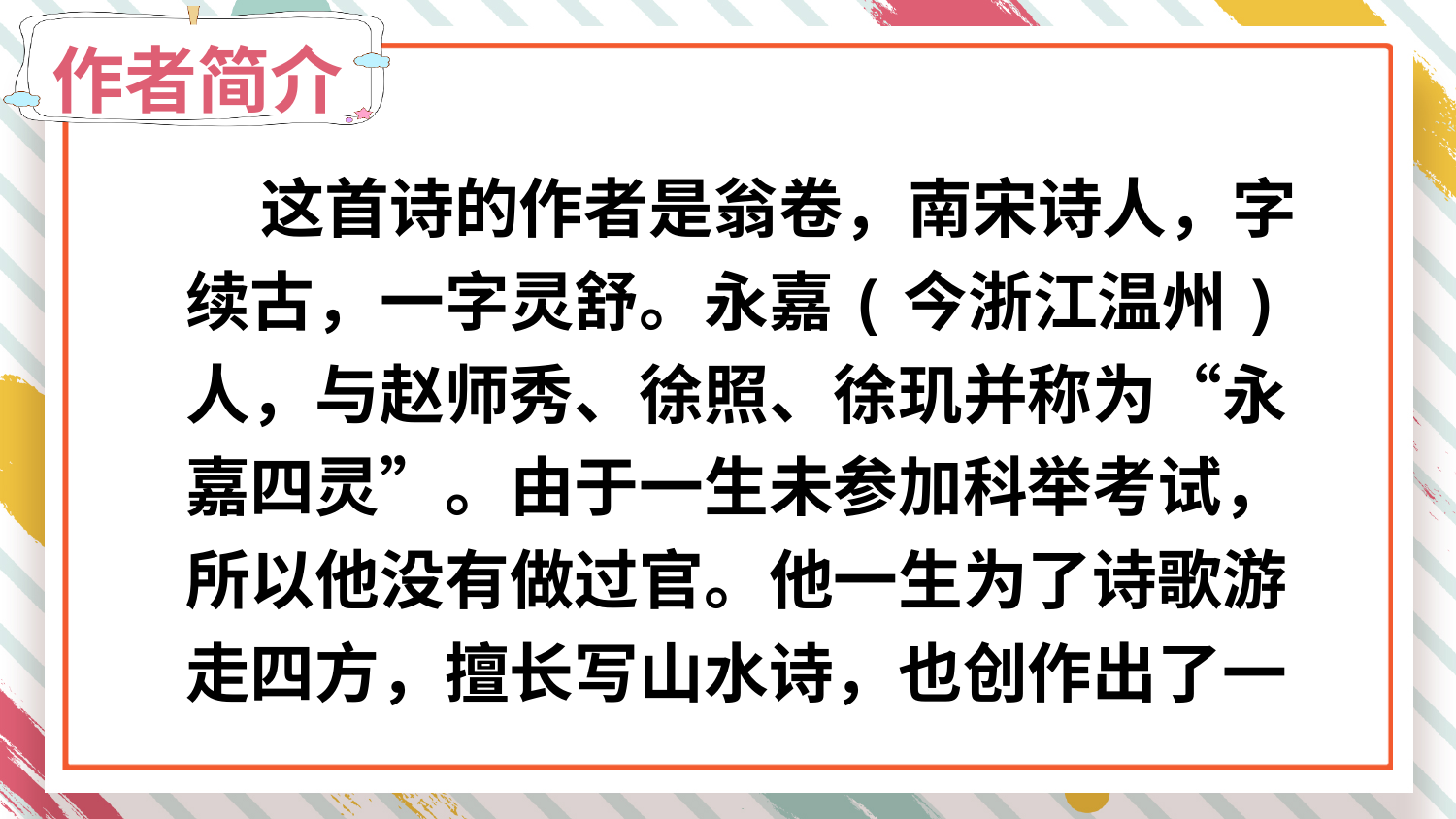

作者简介
    这首诗的作者是翁卷，南宋诗人，字续古，一字灵舒。永嘉(今浙江温州)人，与赵师秀、徐照、徐玑并称为“永嘉四灵”。由于一生未参加科举考试，所以他没有做过官。他一生为了诗歌游走四方，擅长写山水诗，也创作出了一